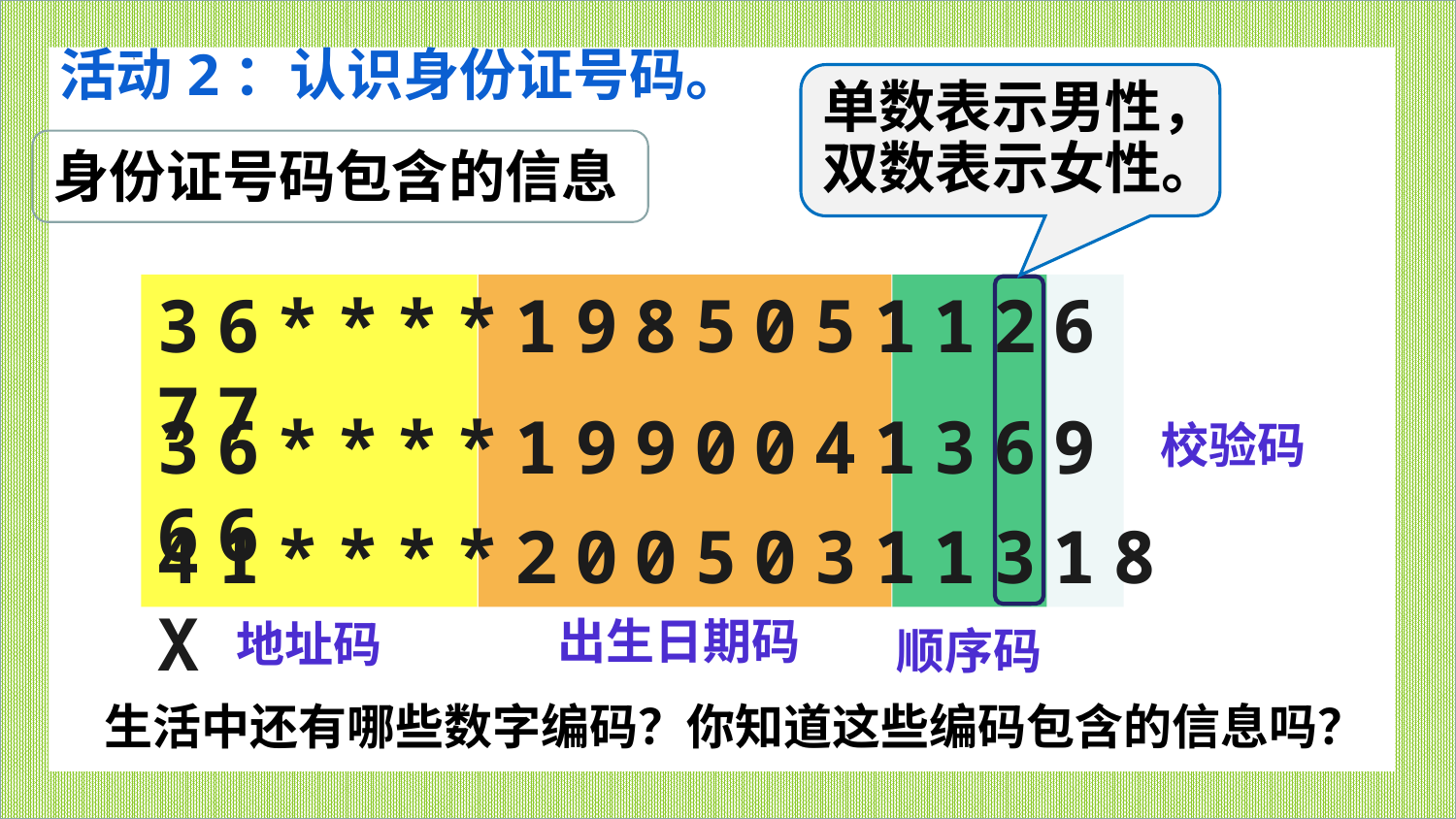

活动2：认识身份证号码。
单数表示男性，双数表示女性。

身份证号码包含的信息
36****198505112677
36****199004136966
41****20050311318X

校验码
出生日期码
地址码
顺序码
   生活中还有哪些数字编码？你知道这些编码包含的信息吗？